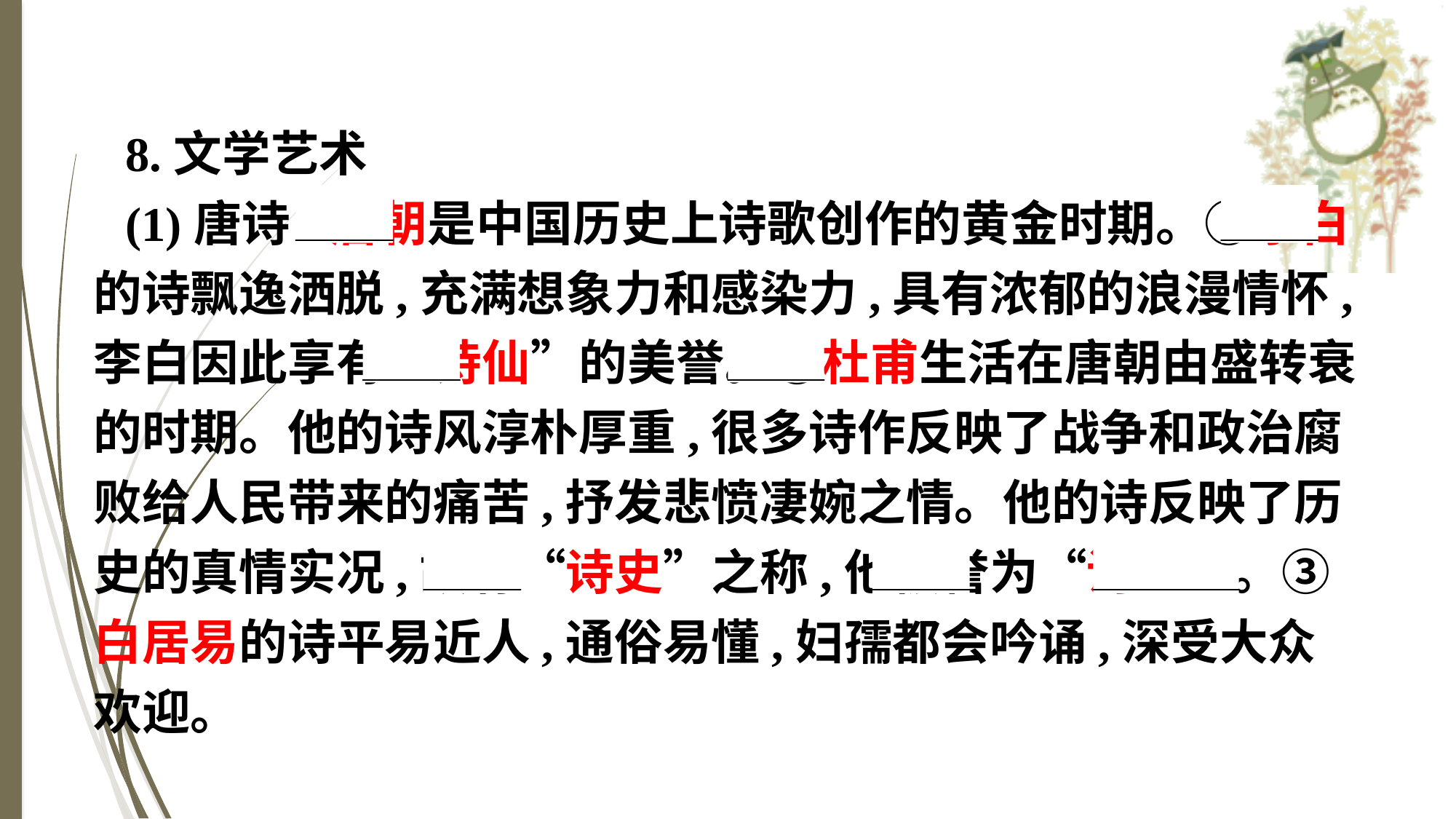

8.文学艺术
(1)唐诗:唐朝是中国历史上诗歌创作的黄金时期。①李白的诗飘逸洒脱,充满想象力和感染力,具有浓郁的浪漫情怀,李白因此享有“诗仙”的美誉。②杜甫生活在唐朝由盛转衰的时期。他的诗风淳朴厚重,很多诗作反映了战争和政治腐败给人民带来的痛苦,抒发悲愤凄婉之情。他的诗反映了历史的真情实况,故有“诗史”之称,他被誉为“诗圣”。③白居易的诗平易近人,通俗易懂,妇孺都会吟诵,深受大众欢迎。